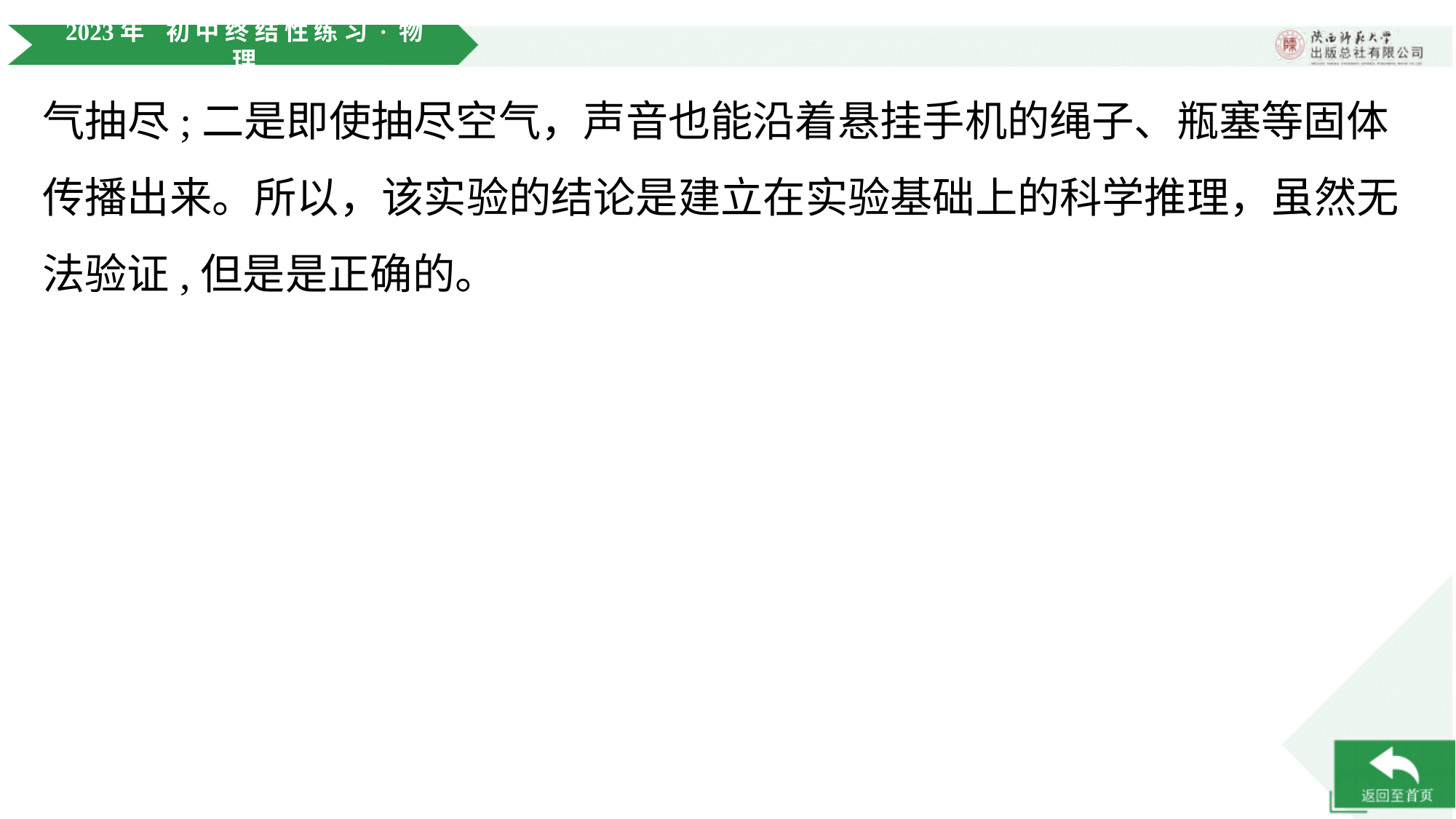

气抽尽;二是即使抽尽空气，声音也能沿着悬挂手机的绳子、瓶塞等固体传播出来。所以，该实验的结论是建立在实验基础上的科学推理，虽然无法验证,但是是正确的。